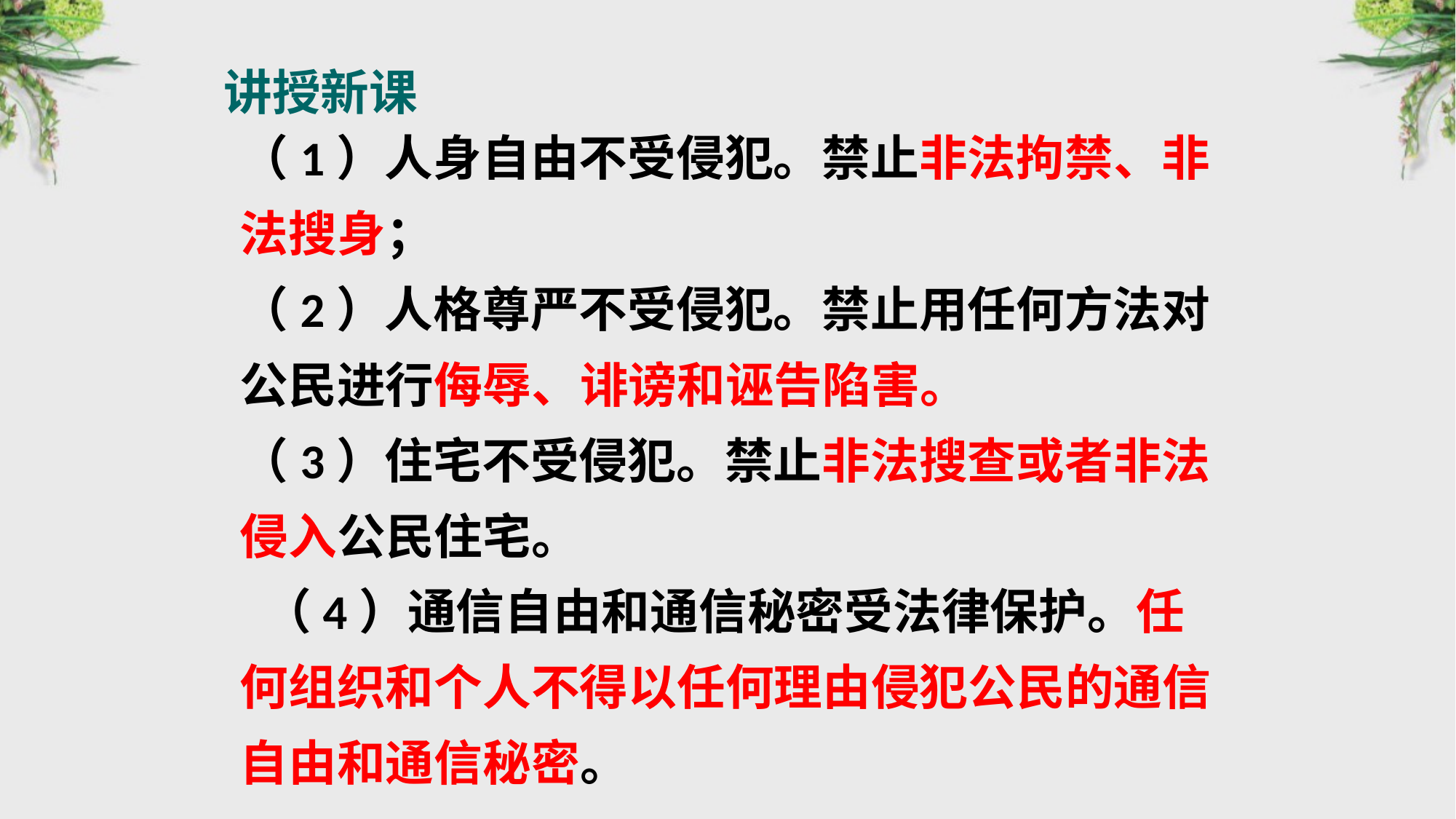

讲授新课
（1）人身自由不受侵犯。禁止非法拘禁、非法搜身；
（2）人格尊严不受侵犯。禁止用任何方法对公民进行侮辱、诽谤和诬告陷害。
（3）住宅不受侵犯。禁止非法搜查或者非法侵入公民住宅。
 （4）通信自由和通信秘密受法律保护。任何组织和个人不得以任何理由侵犯公民的通信自由和通信秘密。